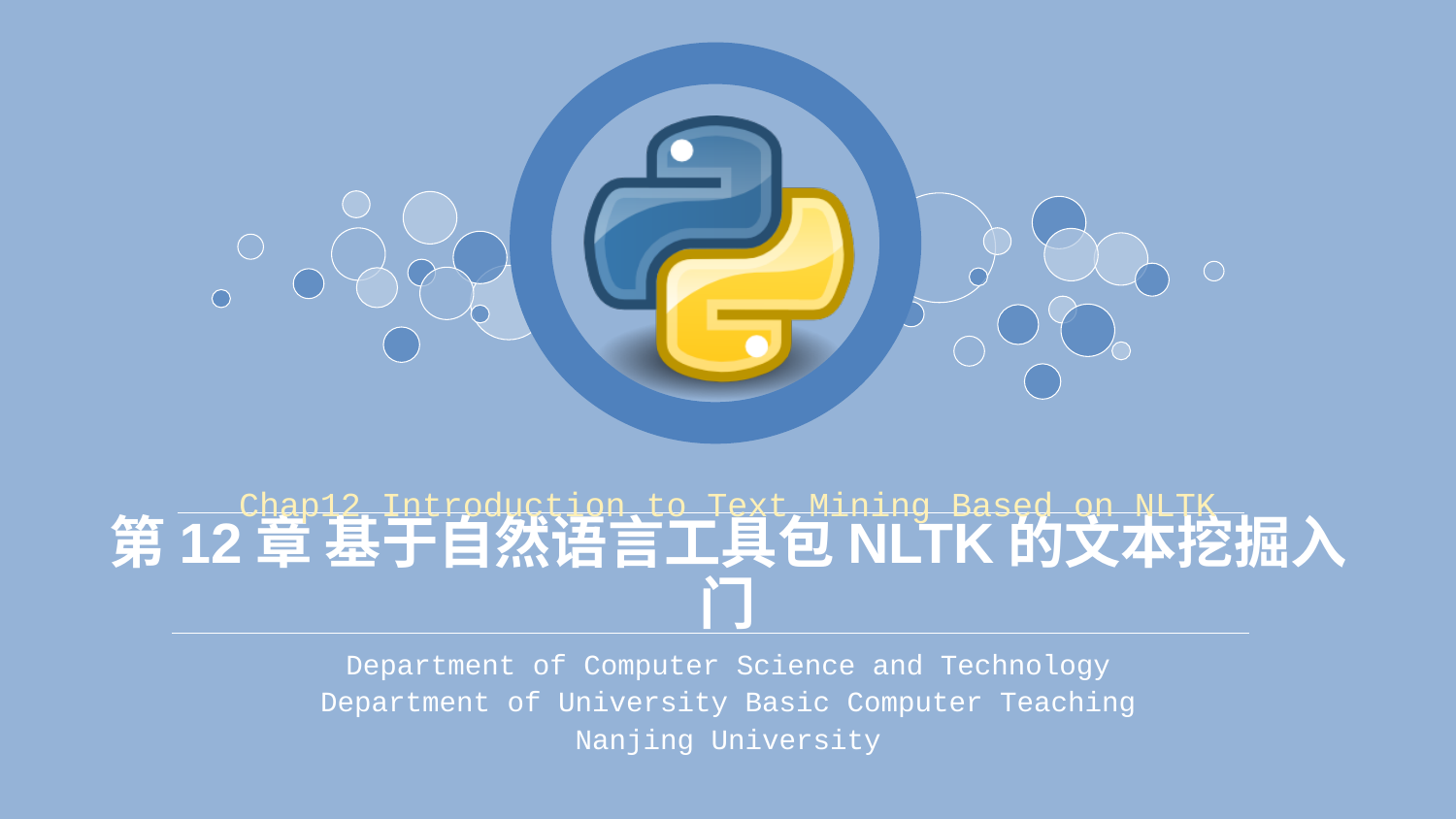

Chap12 Introduction to Text Mining Based on NLTK
# 第12章 基于自然语言工具包NLTK的文本挖掘入门
Department of Computer Science and Technology
Department of University Basic Computer Teaching
Nanjing University